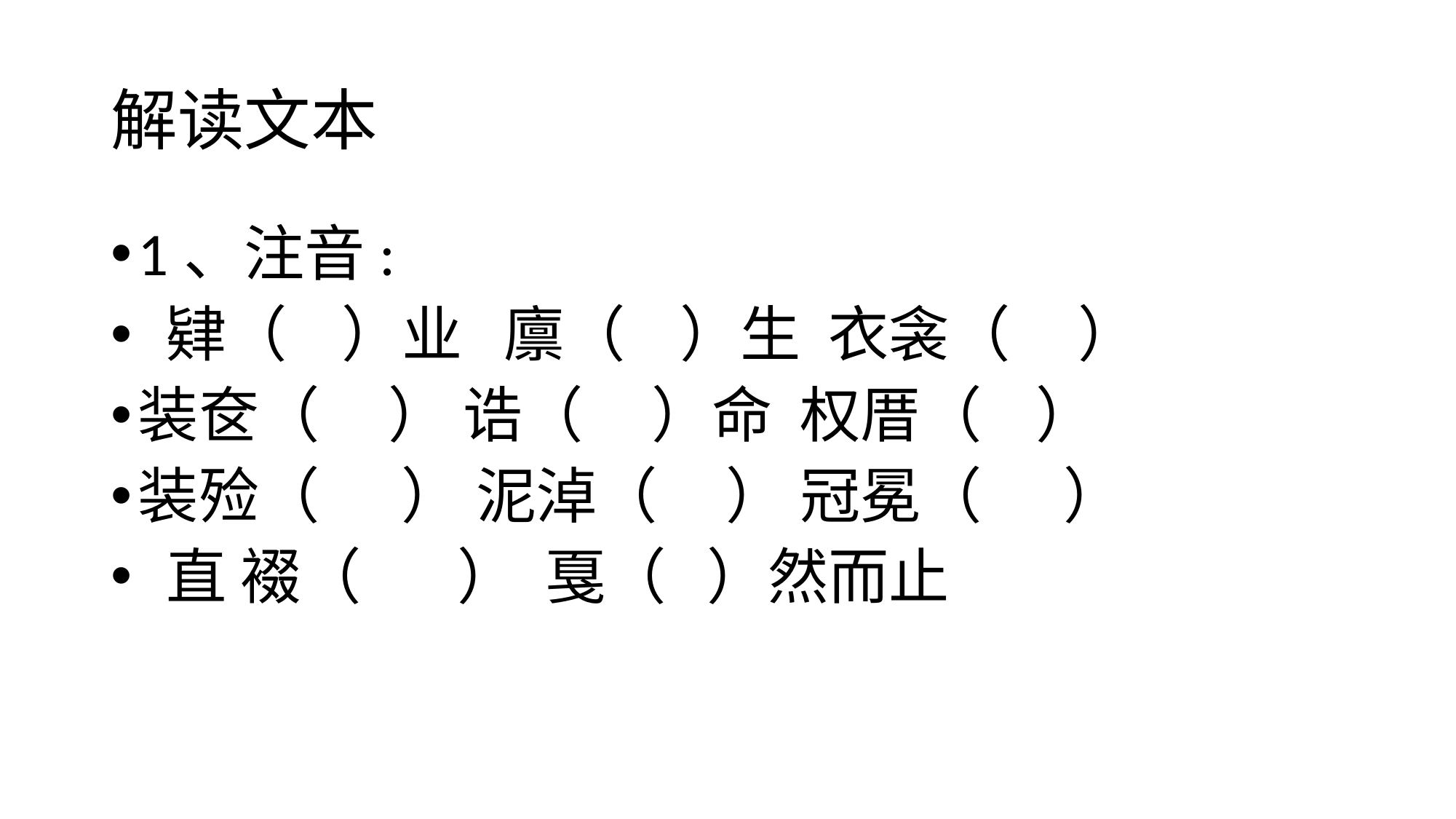

# 解读文本
1、注音:
 肄（    ）业   廪（    ）生  衣衾（     ）
装奁（     ） 诰（     ）命  权厝（    ）
装殓（      ） 泥淖（     ） 冠冕（      ）
 直 裰（       ）  戛（   ）然而止